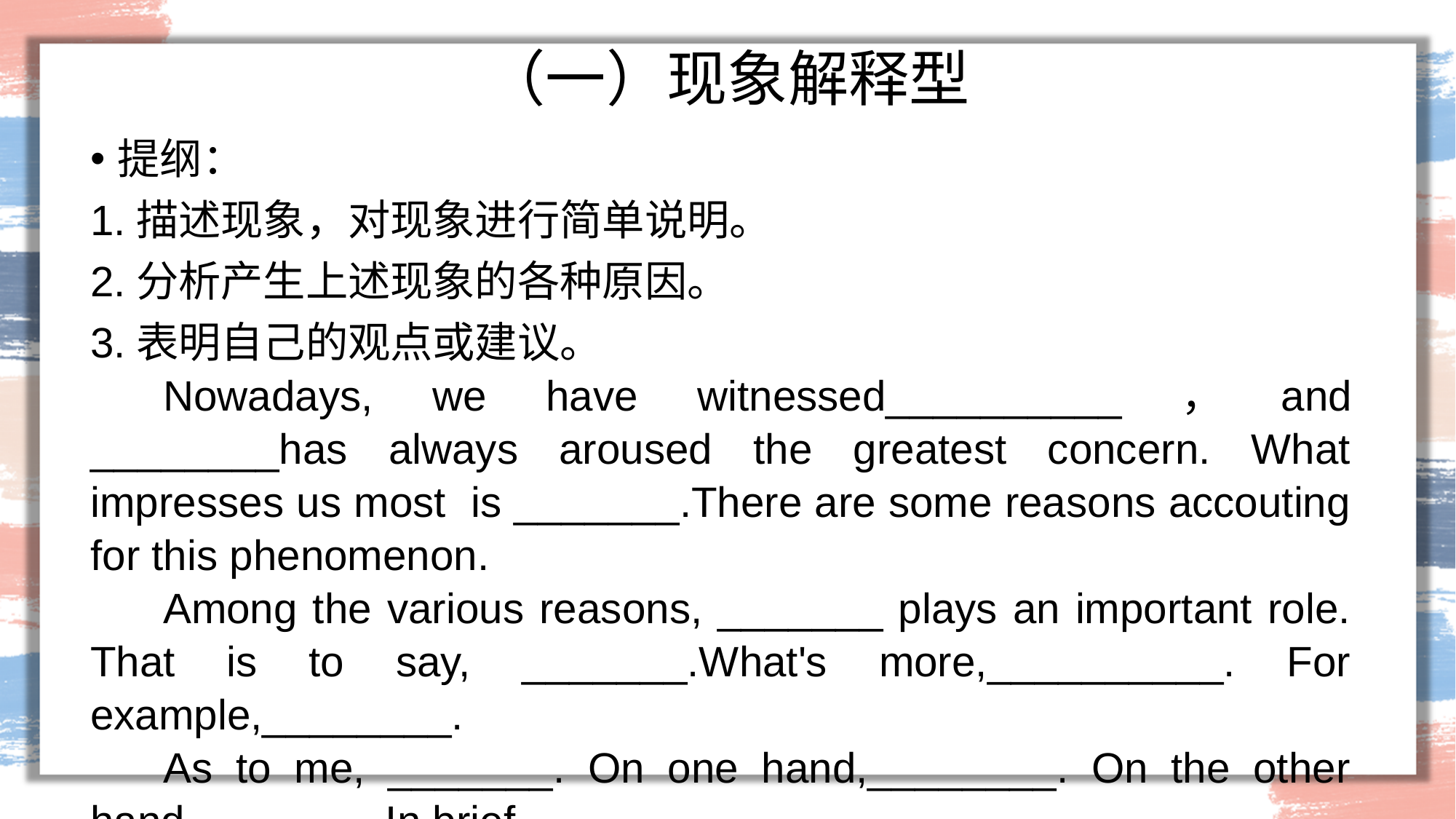

# （一）现象解释型
提纲：
1.描述现象，对现象进行简单说明。
2.分析产生上述现象的各种原因。
3.表明自己的观点或建议。
Nowadays, we have witnessed__________，and ________has always aroused the greatest concern. What impresses us most  is _______.There are some reasons accouting for this phenomenon.
Among the various reasons, _______ plays an important role. That is to say, _______.What's more,__________. For example,________.
As to me, _______. On one hand,________. On the other hand,_______. In brief,__________.